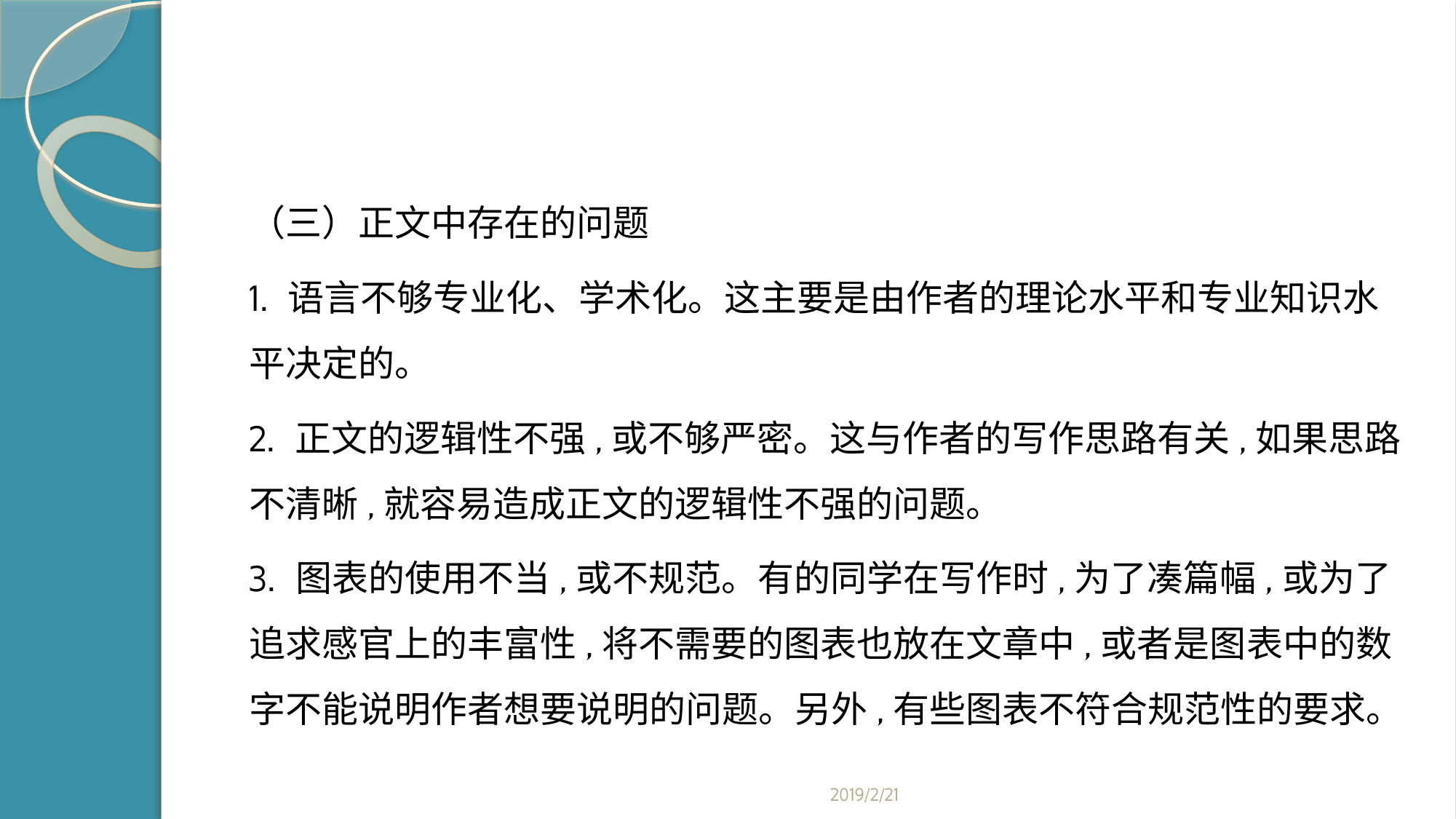

#
（三）正文中存在的问题
1. 语言不够专业化、学术化。这主要是由作者的理论水平和专业知识水平决定的。
2. 正文的逻辑性不强,或不够严密。这与作者的写作思路有关,如果思路不清晰,就容易造成正文的逻辑性不强的问题。
3. 图表的使用不当,或不规范。有的同学在写作时,为了凑篇幅,或为了追求感官上的丰富性,将不需要的图表也放在文章中,或者是图表中的数字不能说明作者想要说明的问题。另外,有些图表不符合规范性的要求。

2019/2/21